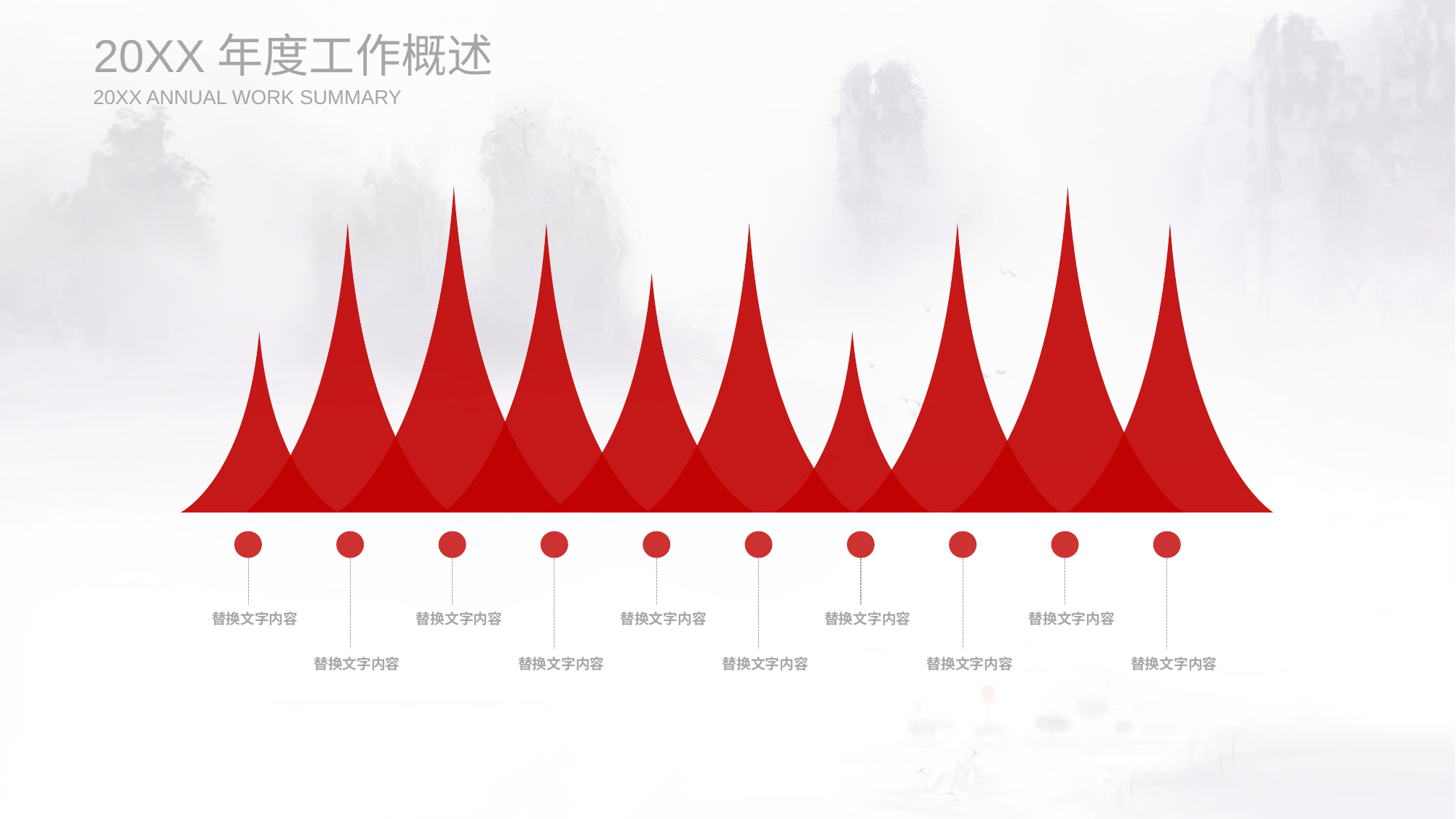

20XX年度工作概述
20XX ANNUAL WORK SUMMARY

替换文字内容

替换文字内容

替换文字内容

替换文字内容

替换文字内容

替换文字内容

替换文字内容

替换文字内容

替换文字内容

替换文字内容